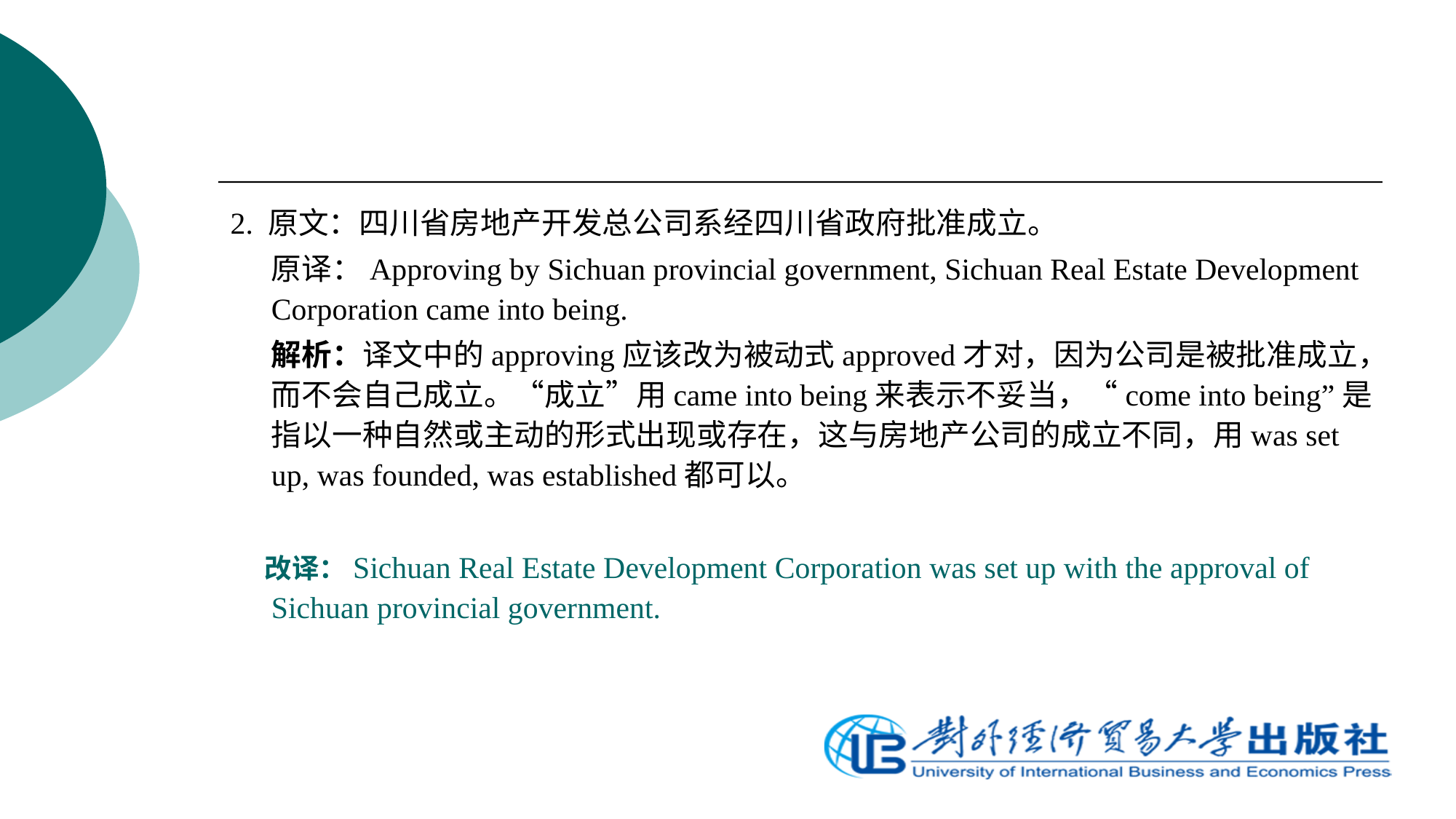

2. 原文：四川省房地产开发总公司系经四川省政府批准成立。
	原译：Approving by Sichuan provincial government, Sichuan Real Estate Development Corporation came into being.
	解析：译文中的approving应该改为被动式approved才对，因为公司是被批准成立，而不会自己成立。“成立”用came into being来表示不妥当，“come into being”是指以一种自然或主动的形式出现或存在，这与房地产公司的成立不同，用was set up, was founded, was established都可以。

    改译：Sichuan Real Estate Development Corporation was set up with the approval of Sichuan provincial government.